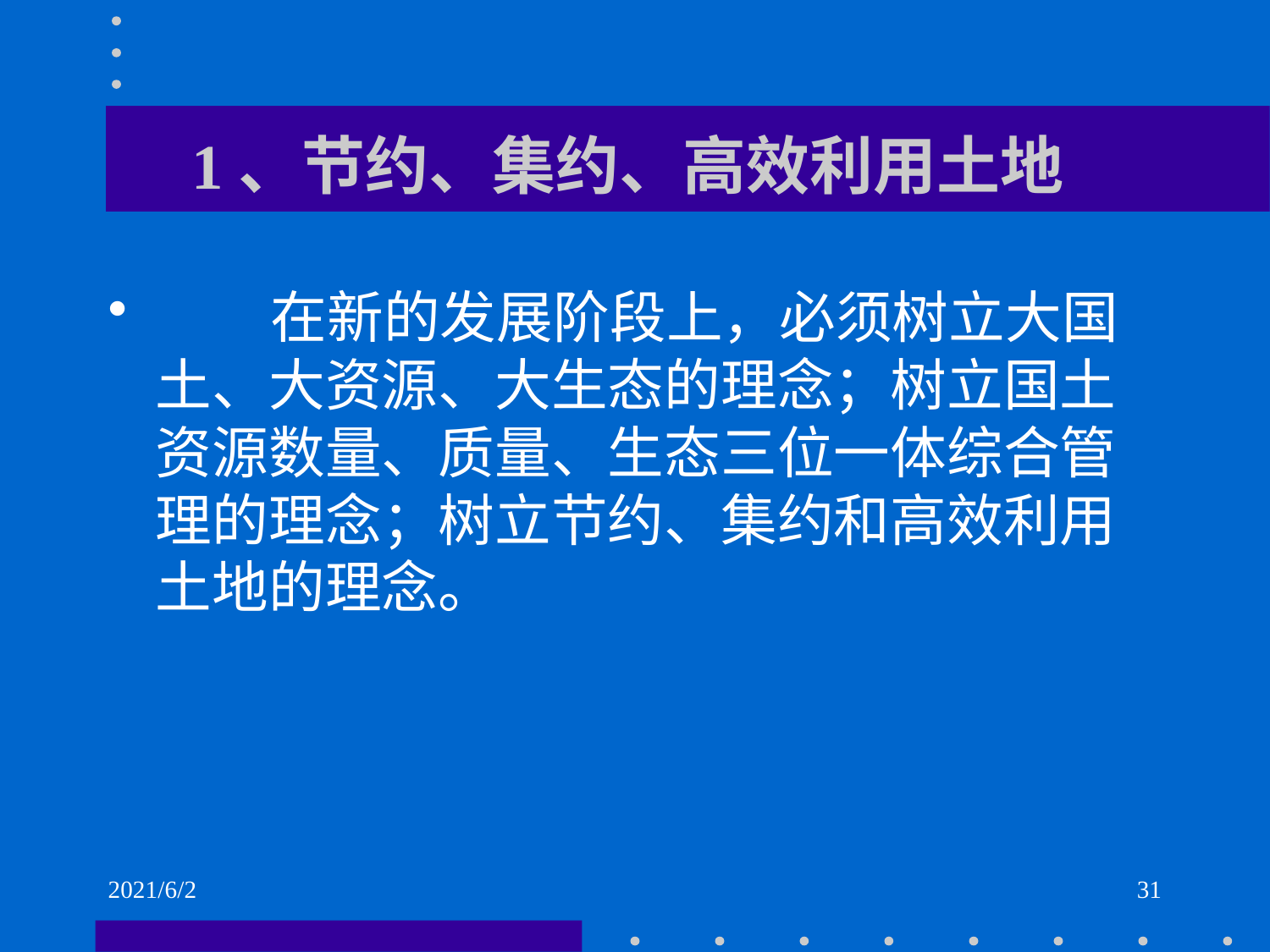

# 1、节约、集约、高效利用土地
        在新的发展阶段上，必须树立大国土、大资源、大生态的理念；树立国土资源数量、质量、生态三位一体综合管理的理念；树立节约、集约和高效利用土地的理念。
2021/6/2
31